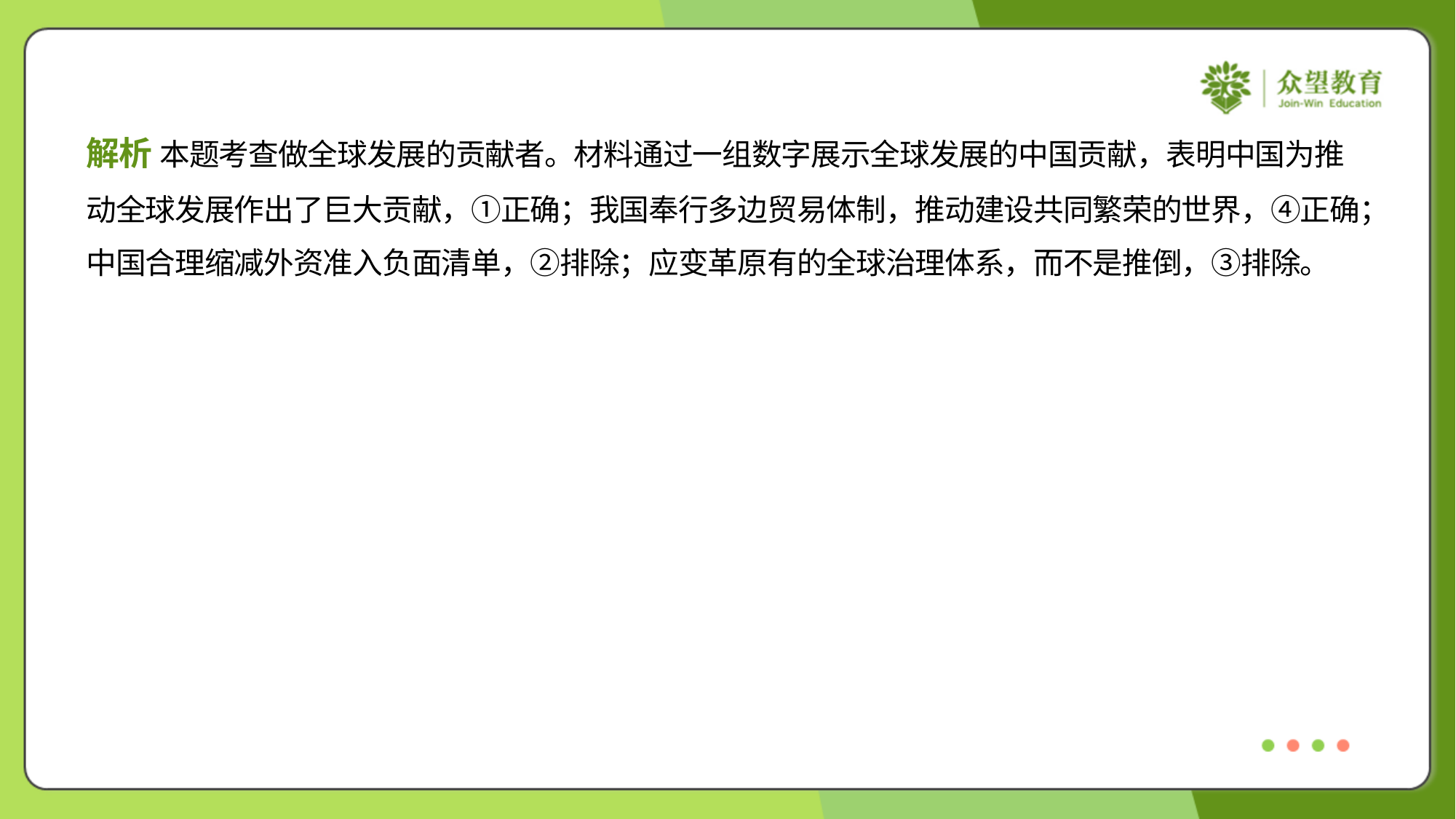

解析 本题考查做全球发展的贡献者。材料通过一组数字展示全球发展的中国贡献，表明中国为推
动全球发展作出了巨大贡献，①正确；我国奉行多边贸易体制，推动建设共同繁荣的世界，④正确；
中国合理缩减外资准入负面清单，②排除；应变革原有的全球治理体系，而不是推倒，③排除。